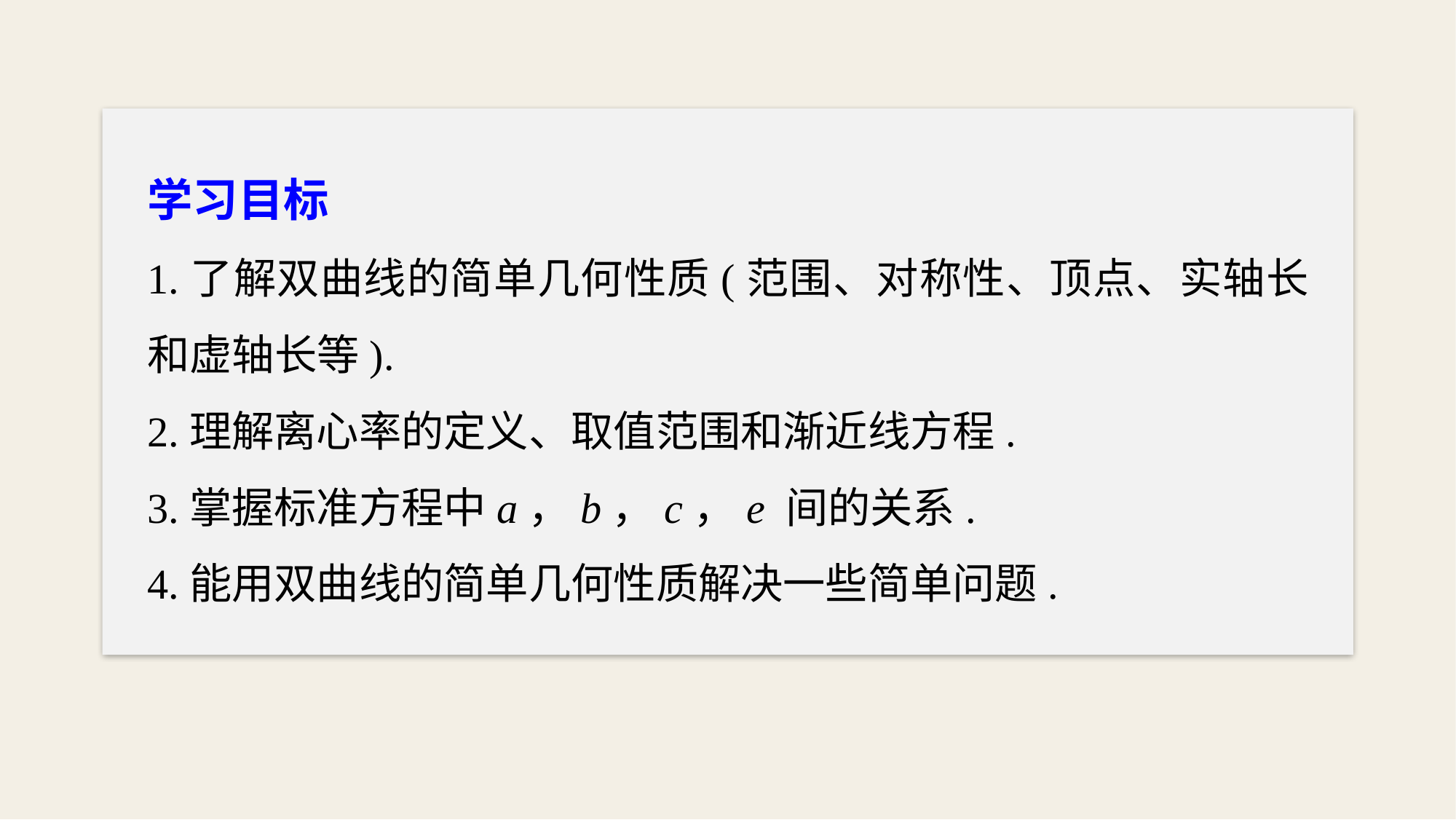

学习目标
1.了解双曲线的简单几何性质(范围、对称性、顶点、实轴长和虚轴长等).
2.理解离心率的定义、取值范围和渐近线方程.
3.掌握标准方程中a，b，c，e 间的关系.
4.能用双曲线的简单几何性质解决一些简单问题.